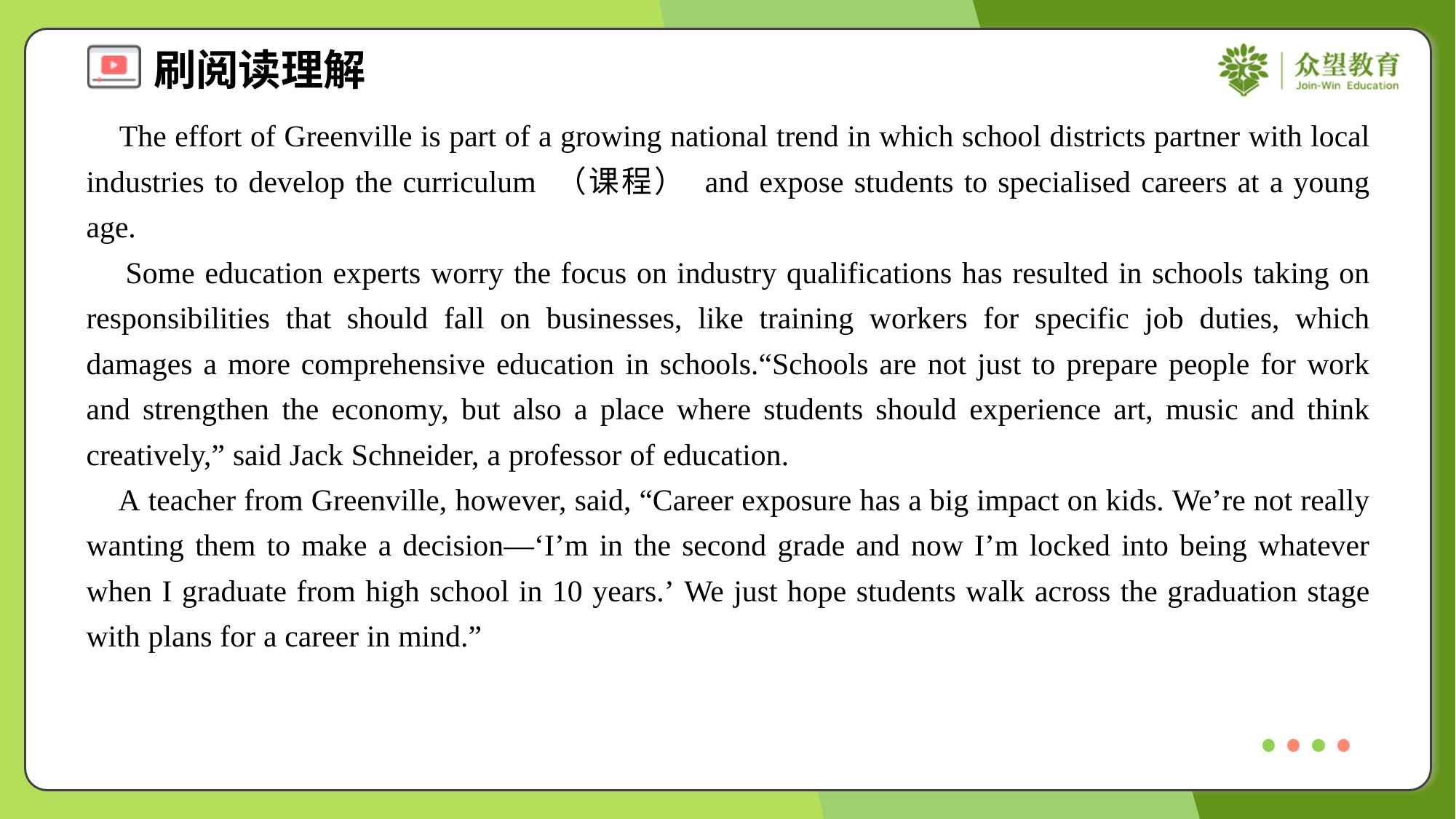

The effort of Greenville is part of a growing national trend in which school districts partner with local industries to develop the curriculum （课程） and expose students to specialised careers at a young age.
    Some education experts worry the focus on industry qualifications has resulted in schools taking on responsibilities that should fall on businesses, like training workers for specific job duties, which damages a more comprehensive education in schools.“Schools are not just to prepare people for work and strengthen the economy, but also a place where students should experience art, music and think creatively,” said Jack Schneider, a professor of education.
    A teacher from Greenville, however, said, “Career exposure has a big impact on kids. We’re not really wanting them to make a decision—‘I’m in the second grade and now I’m locked into being whatever when I graduate from high school in 10 years.’ We just hope students walk across the graduation stage with plans for a career in mind.”